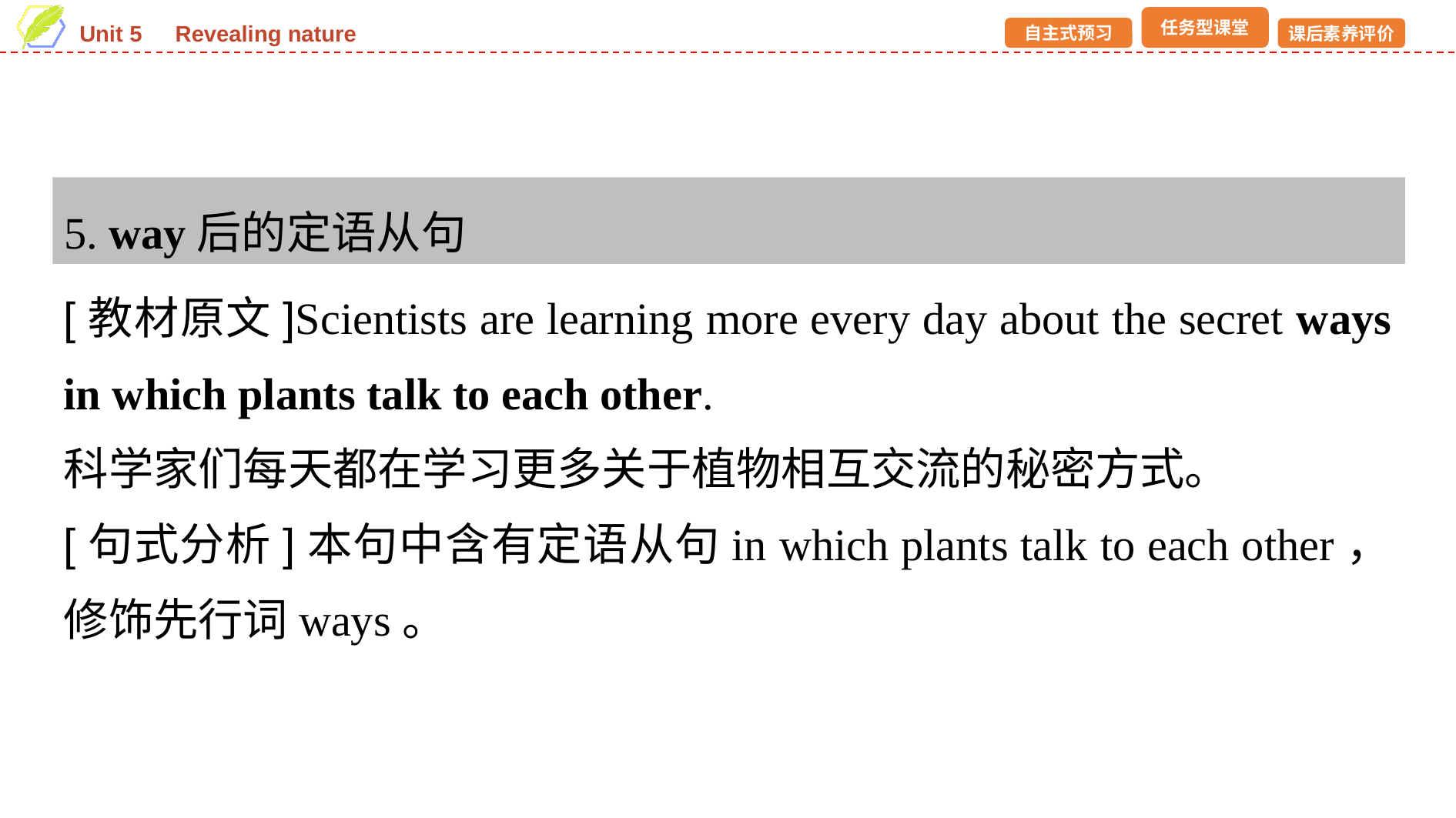

5. way后的定语从句
[教材原文]Scientists are learning more every day about the secret ways in which plants talk to each other.
科学家们每天都在学习更多关于植物相互交流的秘密方式。
[句式分析]本句中含有定语从句in which plants talk to each other，修饰先行词ways。